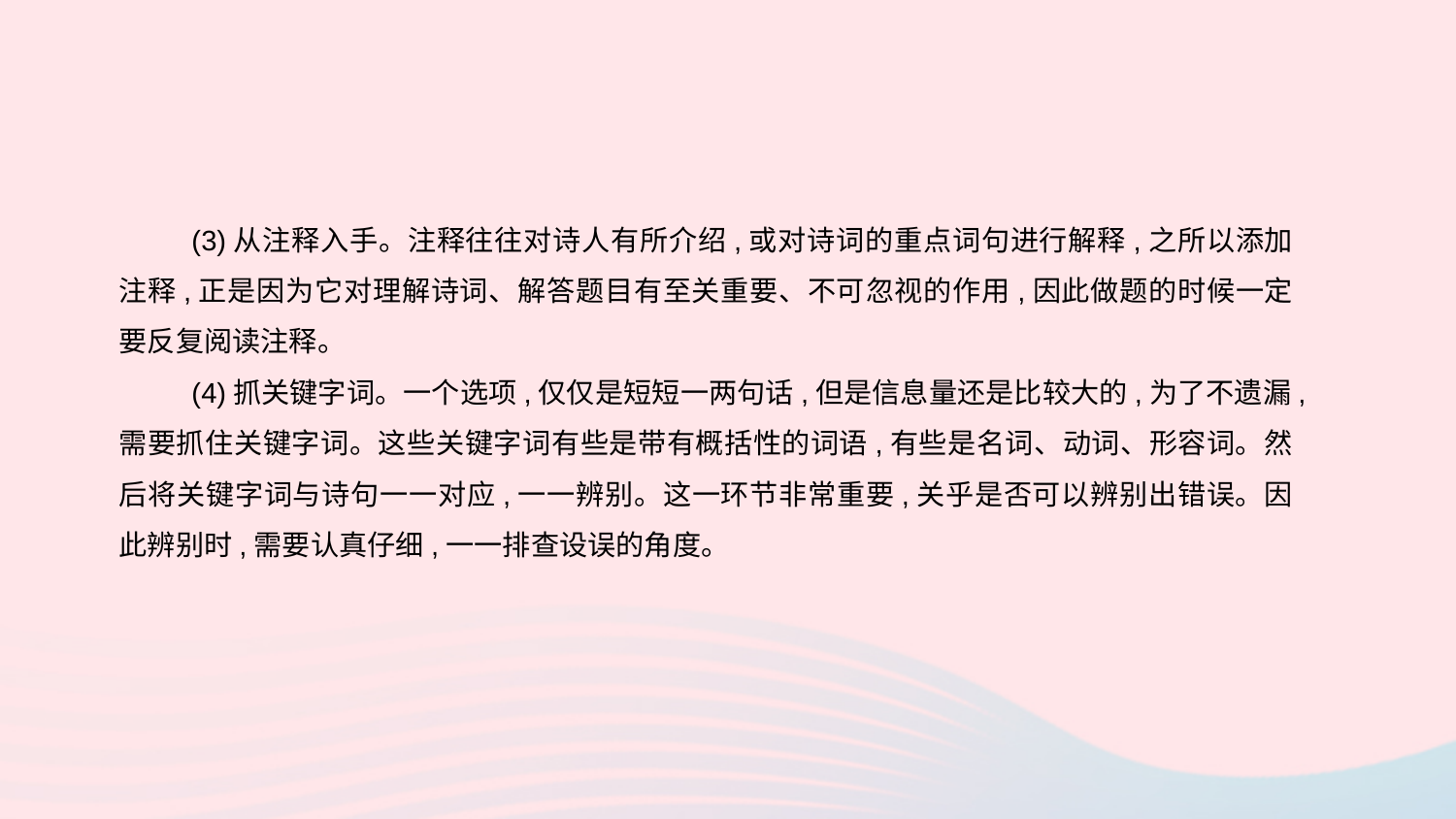

(3)从注释入手。注释往往对诗人有所介绍,或对诗词的重点词句进行解释,之所以添加注释,正是因为它对理解诗词、解答题目有至关重要、不可忽视的作用,因此做题的时候一定要反复阅读注释。
(4)抓关键字词。一个选项,仅仅是短短一两句话,但是信息量还是比较大的,为了不遗漏,需要抓住关键字词。这些关键字词有些是带有概括性的词语,有些是名词、动词、形容词。然后将关键字词与诗句一一对应,一一辨别。这一环节非常重要,关乎是否可以辨别出错误。因此辨别时,需要认真仔细,一一排查设误的角度。